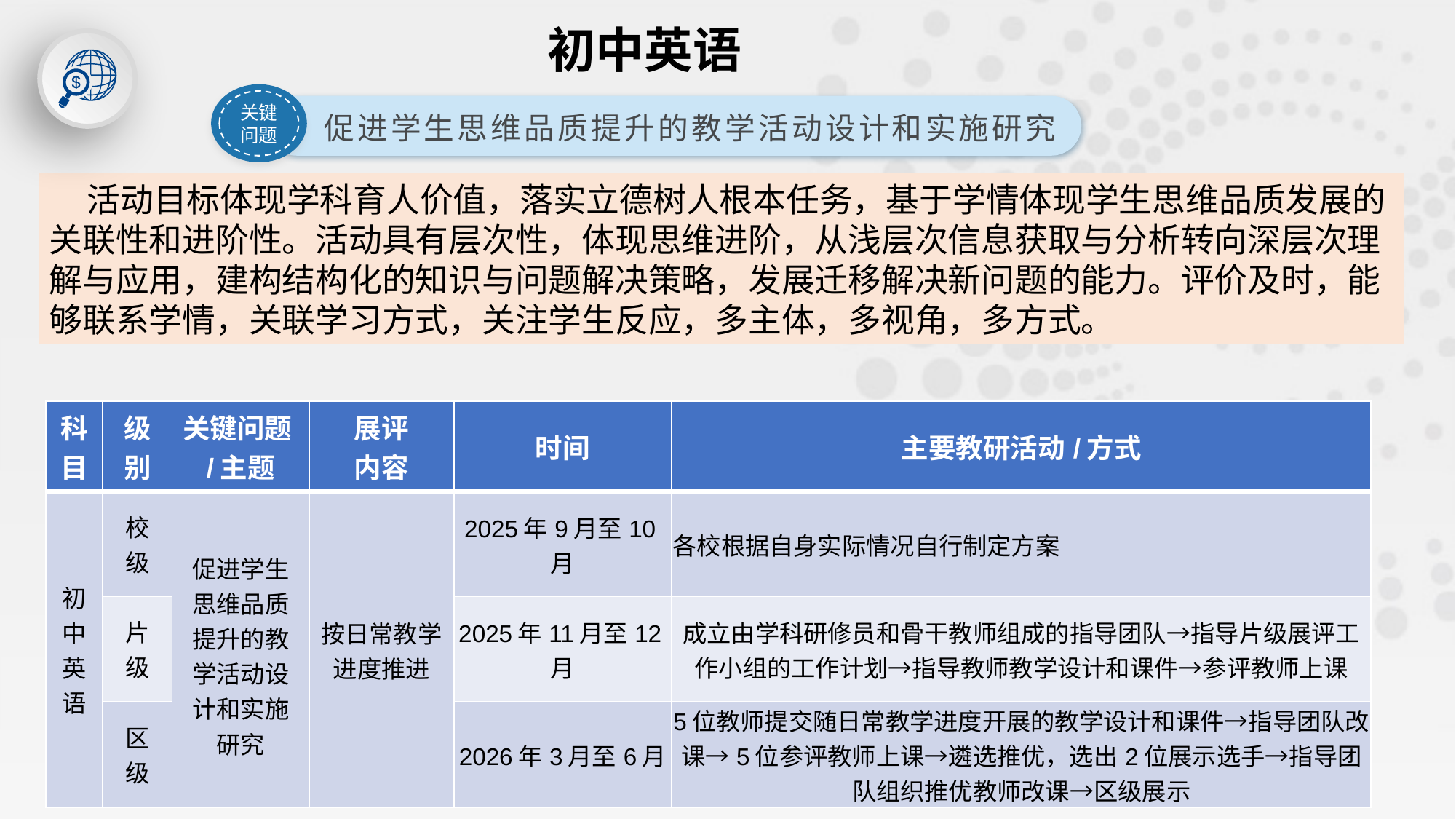

初中英语

关键问题

促进学生思维品质提升的教学活动设计和实施研究
    活动目标体现学科育人价值，落实立德树人根本任务，基于学情体现学生思维品质发展的关联性和进阶性。活动具有层次性，体现思维进阶，从浅层次信息获取与分析转向深层次理解与应用，建构结构化的知识与问题解决策略，发展迁移解决新问题的能力。评价及时，能够联系学情，关联学习方式，关注学生反应，多主体，多视角，多方式。
| 科 目 | 级 别 | 关键问题/主题 | 展评 内容 | 时间 | 主要教研活动/方式 |
| --- | --- | --- | --- | --- | --- |
| 初 中 英语 | 校 级 | 促进学生思维品质提升的教学活动设计和实施研究 | 按日常教学进度推进 | 2025年9月至10月 | 各校根据自身实际情况自行制定方案 |
|  | 片 级 |  |  | 2025年11月至12月 | 成立由学科研修员和骨干教师组成的指导团队→指导片级展评工作小组的工作计划→指导教师教学设计和课件→参评教师上课 |
|  | 区 级 |  |  | 2026年3月至6月 | 5位教师提交随日常教学进度开展的教学设计和课件→指导团队改课→5位参评教师上课→遴选推优，选出2位展示选手→指导团队组织推优教师改课→区级展示 |